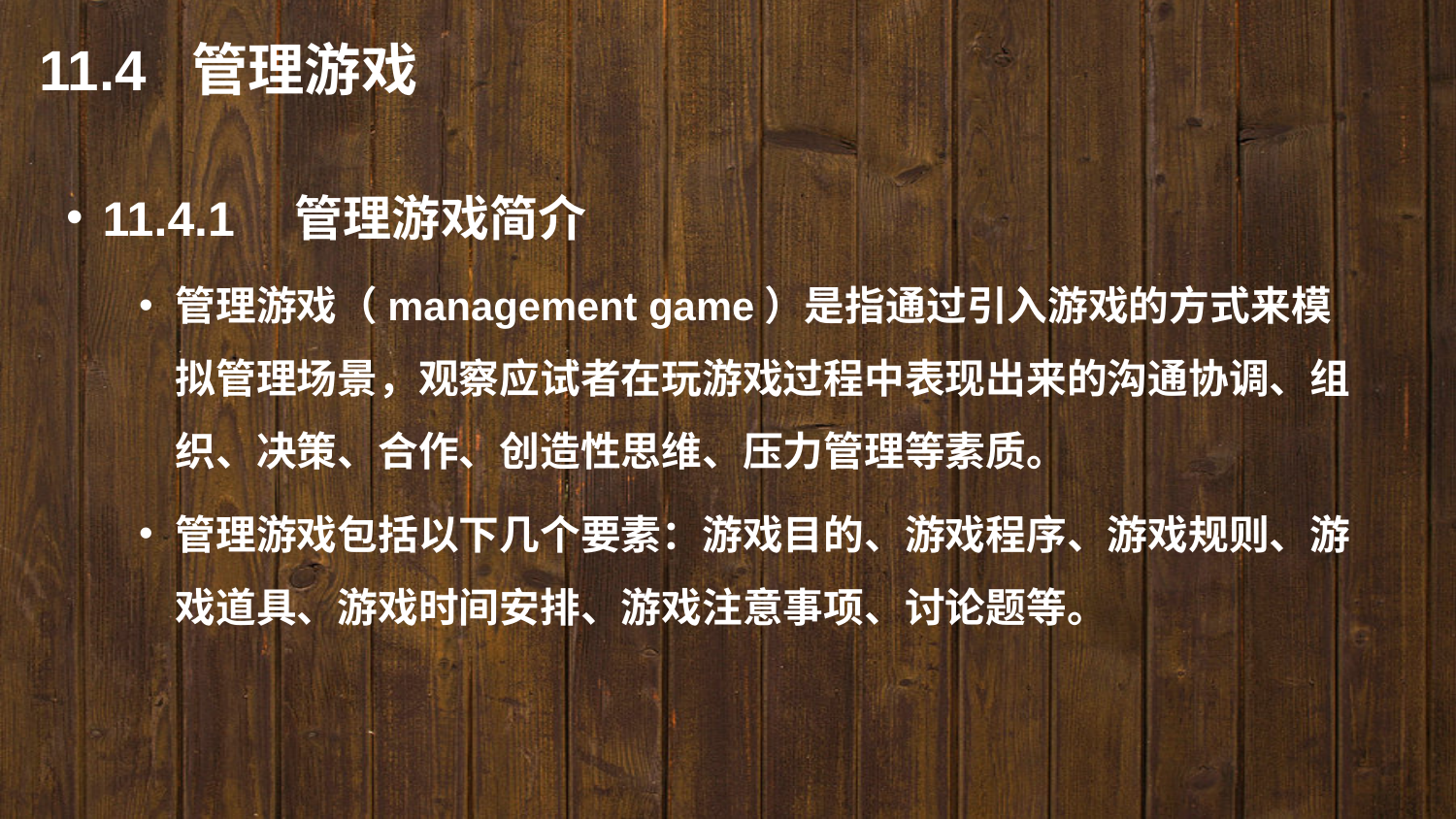

11.4  管理游戏
11.4.1　管理游戏简介
管理游戏（management game）是指通过引入游戏的方式来模拟管理场景，观察应试者在玩游戏过程中表现出来的沟通协调、组织、决策、合作、创造性思维、压力管理等素质。
管理游戏包括以下几个要素：游戏目的、游戏程序、游戏规则、游戏道具、游戏时间安排、游戏注意事项、讨论题等。